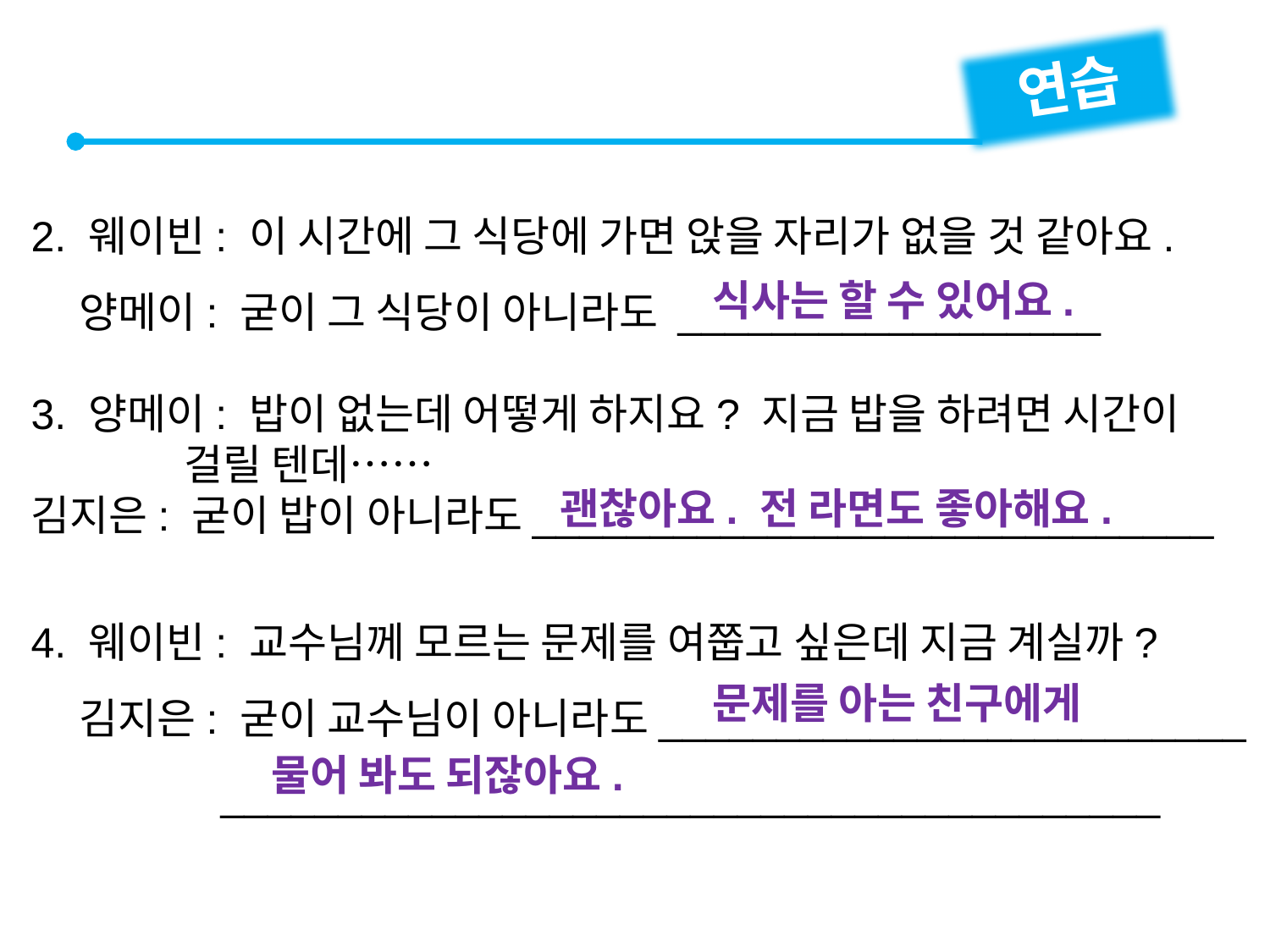

연습
2. 웨이빈: 이 시간에 그 식당에 가면 앉을 자리가 없을 것 같아요.
    양메이: 굳이 그 식당이 아니라도 __________________

3. 양메이: 밥이 없는데 어떻게 하지요? 지금 밥을 하려면 시간이
               걸릴 텐데……
김지은: 굳이 밥이 아니라도_____________________________

4. 웨이빈: 교수님께 모르는 문제를 여쭙고 싶은데 지금 계실까?
    김지은: 굳이 교수님이 아니라도_________________________
                ________________________________________

식사는 할 수 있어요.
괜찮아요. 전 라면도 좋아해요.
문제를 아는 친구에게
물어 봐도 되잖아요.